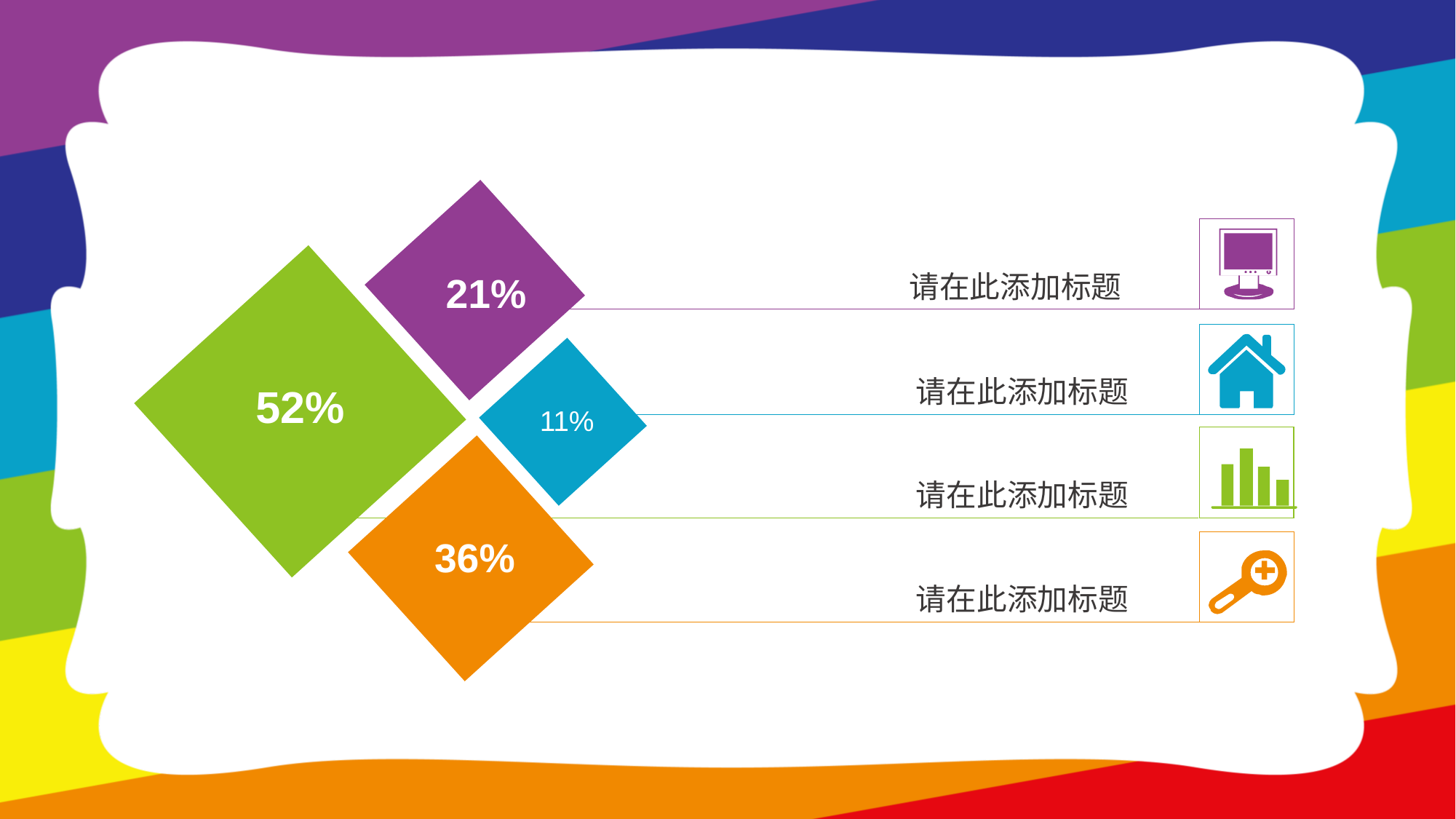

21%
请在此添加标题

请在此添加标题
52%
11%

请在此添加标题

36%

请在此添加标题